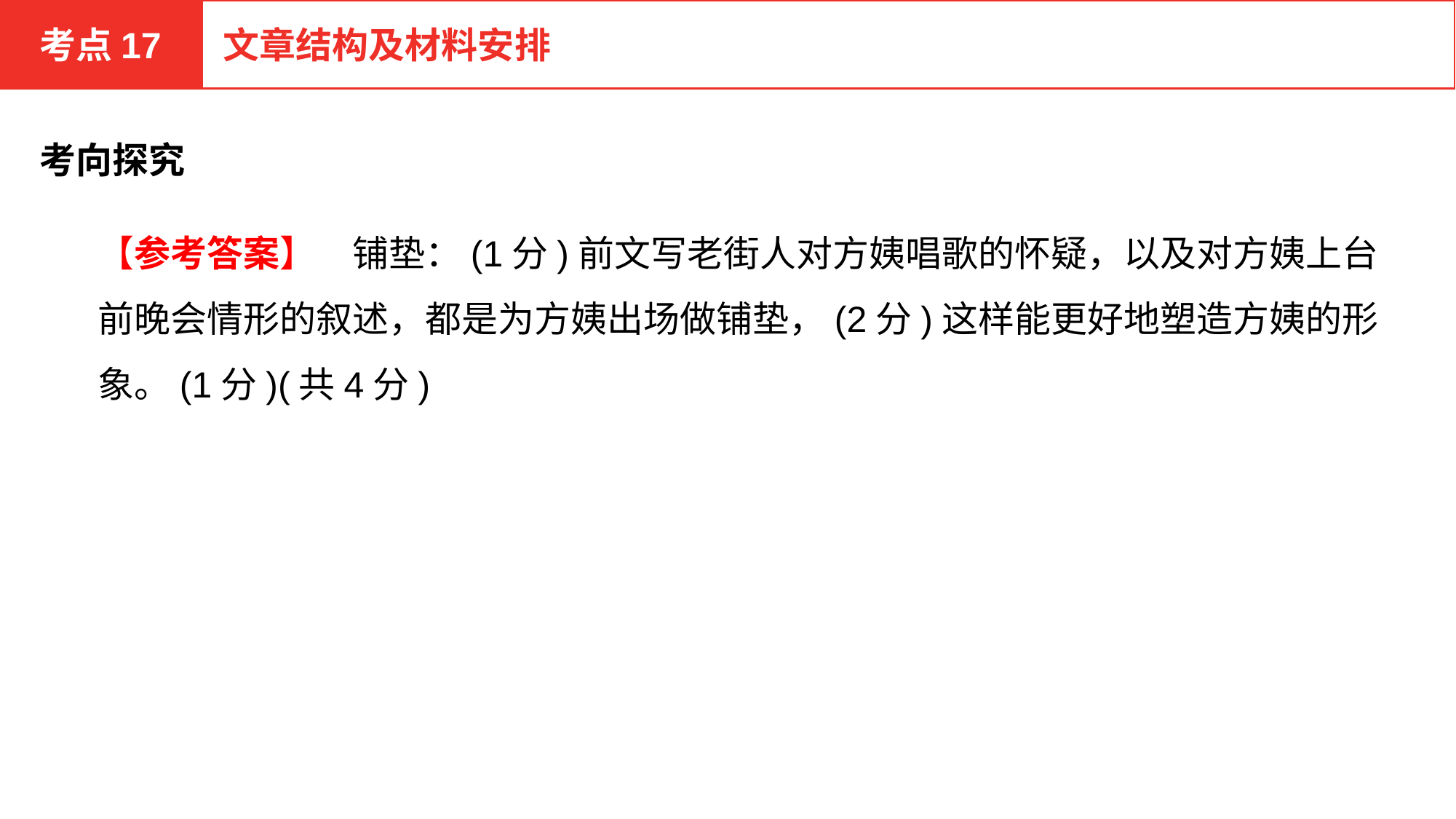

考点17
文章结构及材料安排
考向探究

【参考答案】　铺垫：(1分)前文写老街人对方姨唱歌的怀疑，以及对方姨上台前晚会情形的叙述，都是为方姨出场做铺垫，(2分)这样能更好地塑造方姨的形象。(1分)(共4分)